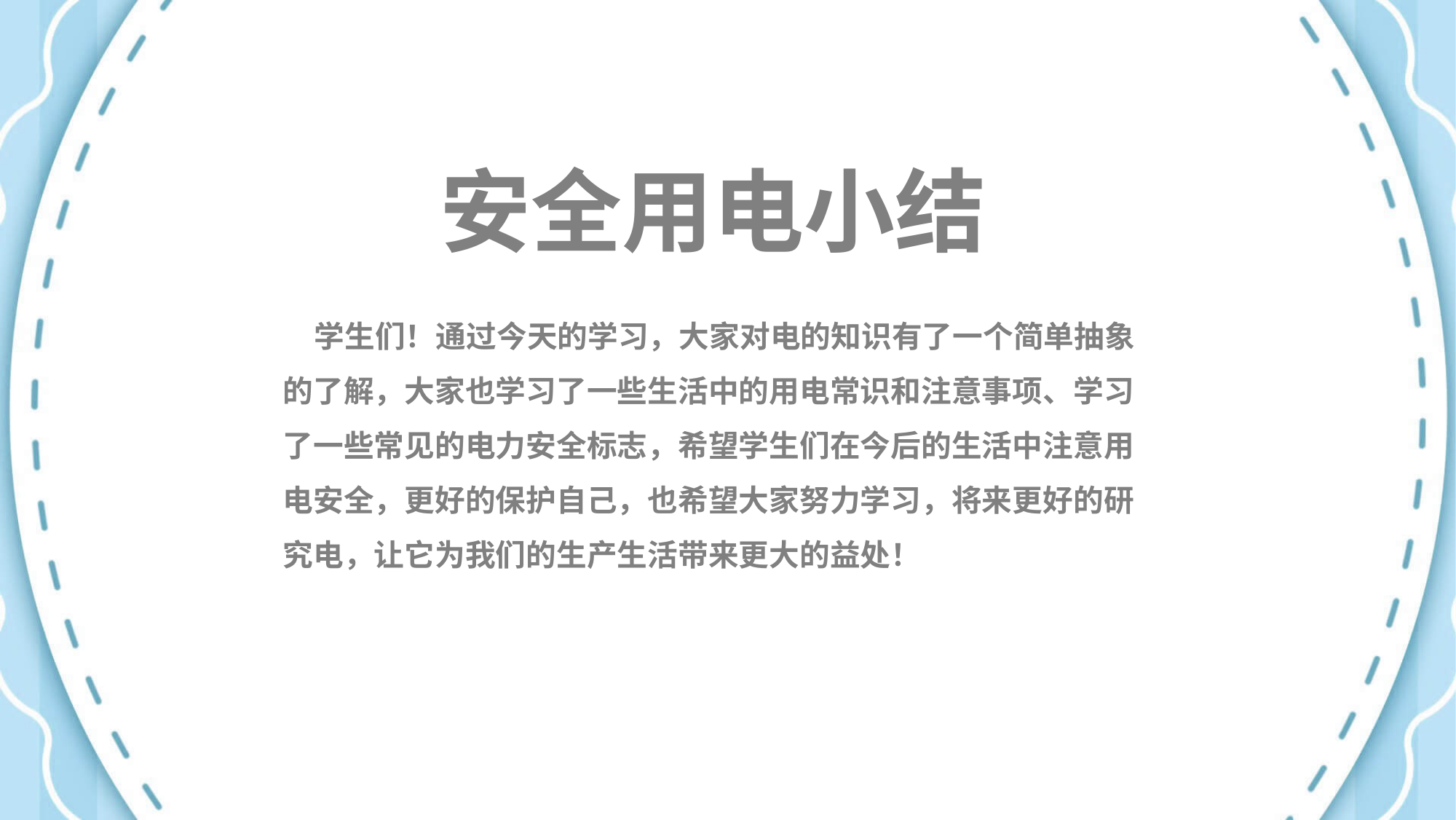

安全用电小结
    学生们！通过今天的学习，大家对电的知识有了一个简单抽象的了解，大家也学习了一些生活中的用电常识和注意事项、学习了一些常见的电力安全标志，希望学生们在今后的生活中注意用电安全，更好的保护自己，也希望大家努力学习，将来更好的研究电，让它为我们的生产生活带来更大的益处！